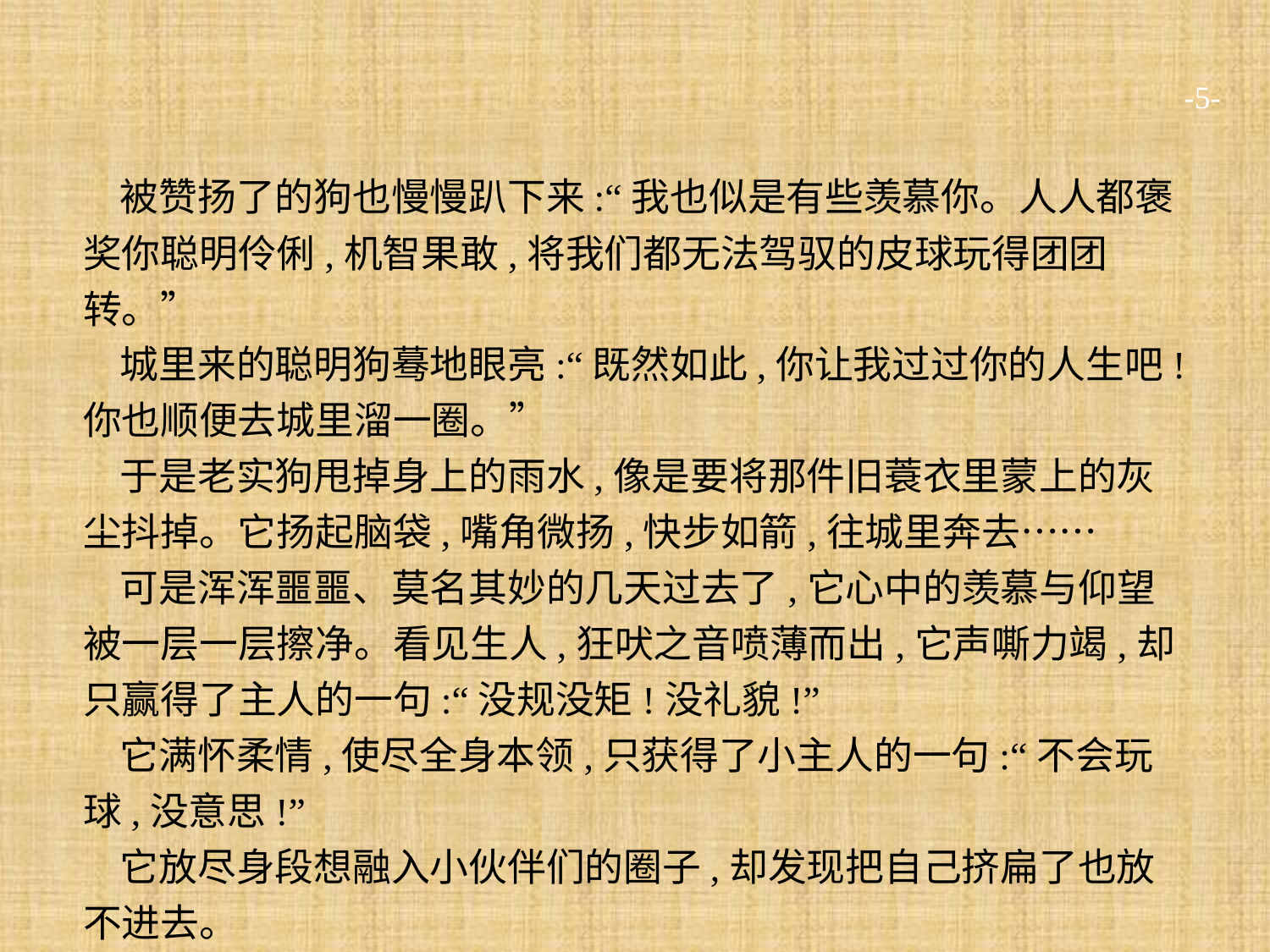

-5-
被赞扬了的狗也慢慢趴下来:“我也似是有些羡慕你。人人都褒奖你聪明伶俐,机智果敢,将我们都无法驾驭的皮球玩得团团转。”
城里来的聪明狗蓦地眼亮:“既然如此,你让我过过你的人生吧!你也顺便去城里溜一圈。”
于是老实狗甩掉身上的雨水,像是要将那件旧蓑衣里蒙上的灰尘抖掉。它扬起脑袋,嘴角微扬,快步如箭,往城里奔去……
可是浑浑噩噩、莫名其妙的几天过去了,它心中的羡慕与仰望被一层一层擦净。看见生人,狂吠之音喷薄而出,它声嘶力竭,却只赢得了主人的一句:“没规没矩!没礼貌!”
它满怀柔情,使尽全身本领,只获得了小主人的一句:“不会玩球,没意思!”
它放尽身段想融入小伙伴们的圈子,却发现把自己挤扁了也放不进去。